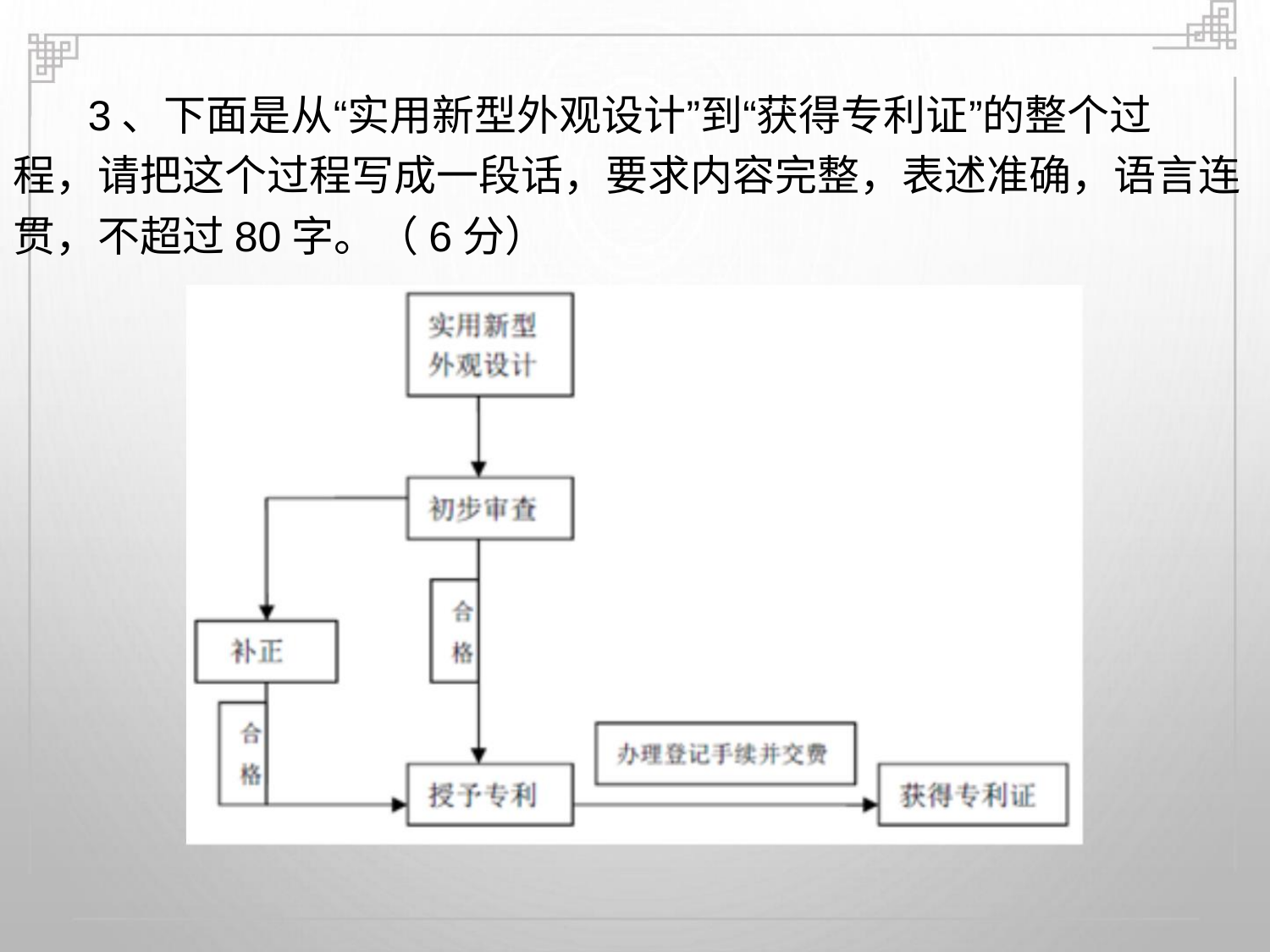

3、下面是从“实用新型外观设计”到“获得专利证”的整个过
程，请把这个过程写成一段话，要求内容完整，表述准确，语言连
贯，不超过80字。（6分）